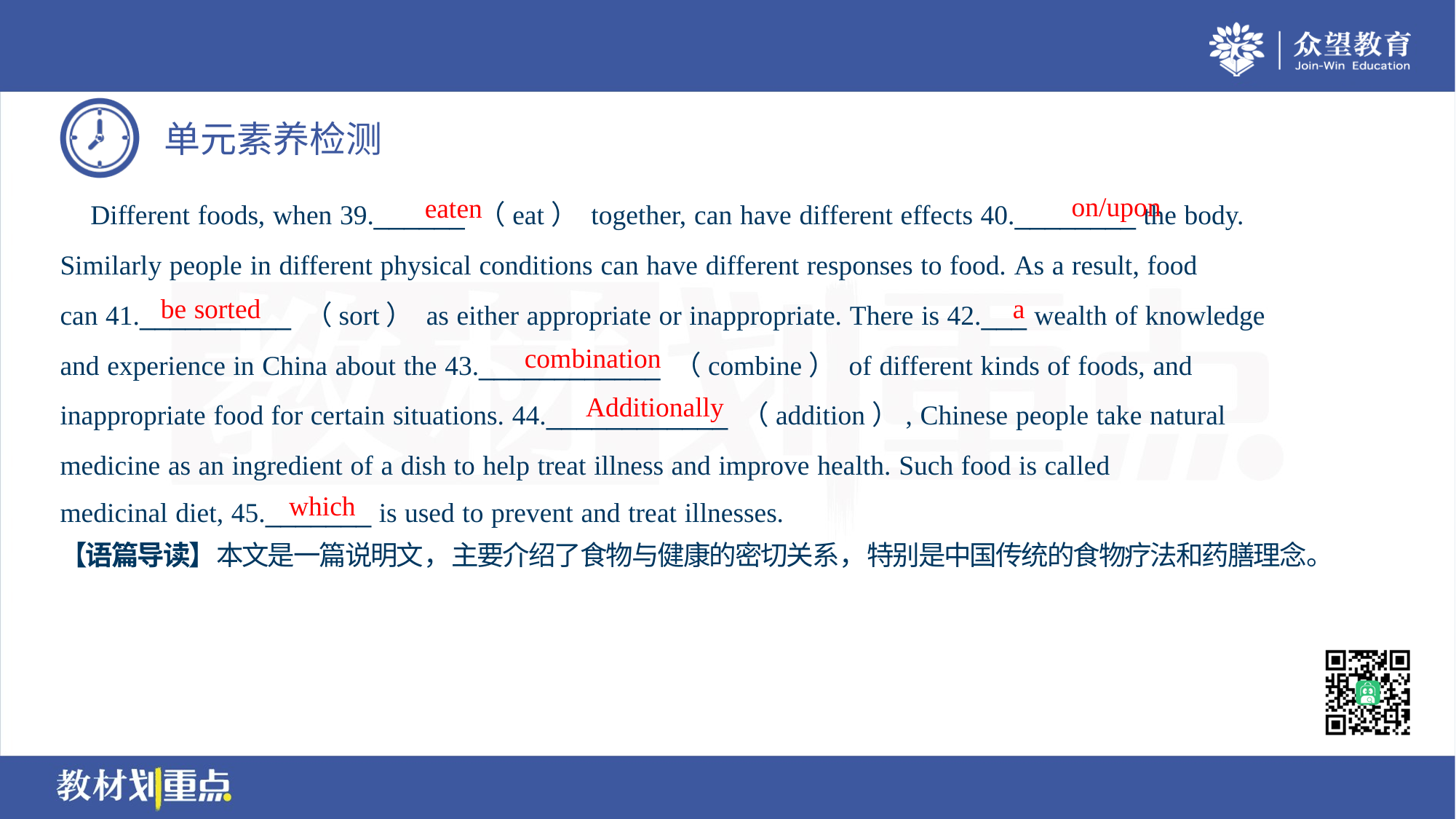

on/upon
eaten
    Different foods, when 39.______ （eat） together, can have different effects 40.________ the body.
Similarly people in different physical conditions can have different responses to food. As a result, food
can 41.__________ （sort） as either appropriate or inappropriate. There is 42.___ wealth of knowledge
and experience in China about the 43.____________ （combine） of different kinds of foods, and
inappropriate food for certain situations. 44.____________ （addition）, Chinese people take natural
medicine as an ingredient of a dish to help treat illness and improve health. Such food is called
medicinal diet, 45._______ is used to prevent and treat illnesses.
be sorted
a
combination
Additionally
which
【语篇导读】本文是一篇说明文，主要介绍了食物与健康的密切关系，特别是中国传统的食物疗法和药膳理念。